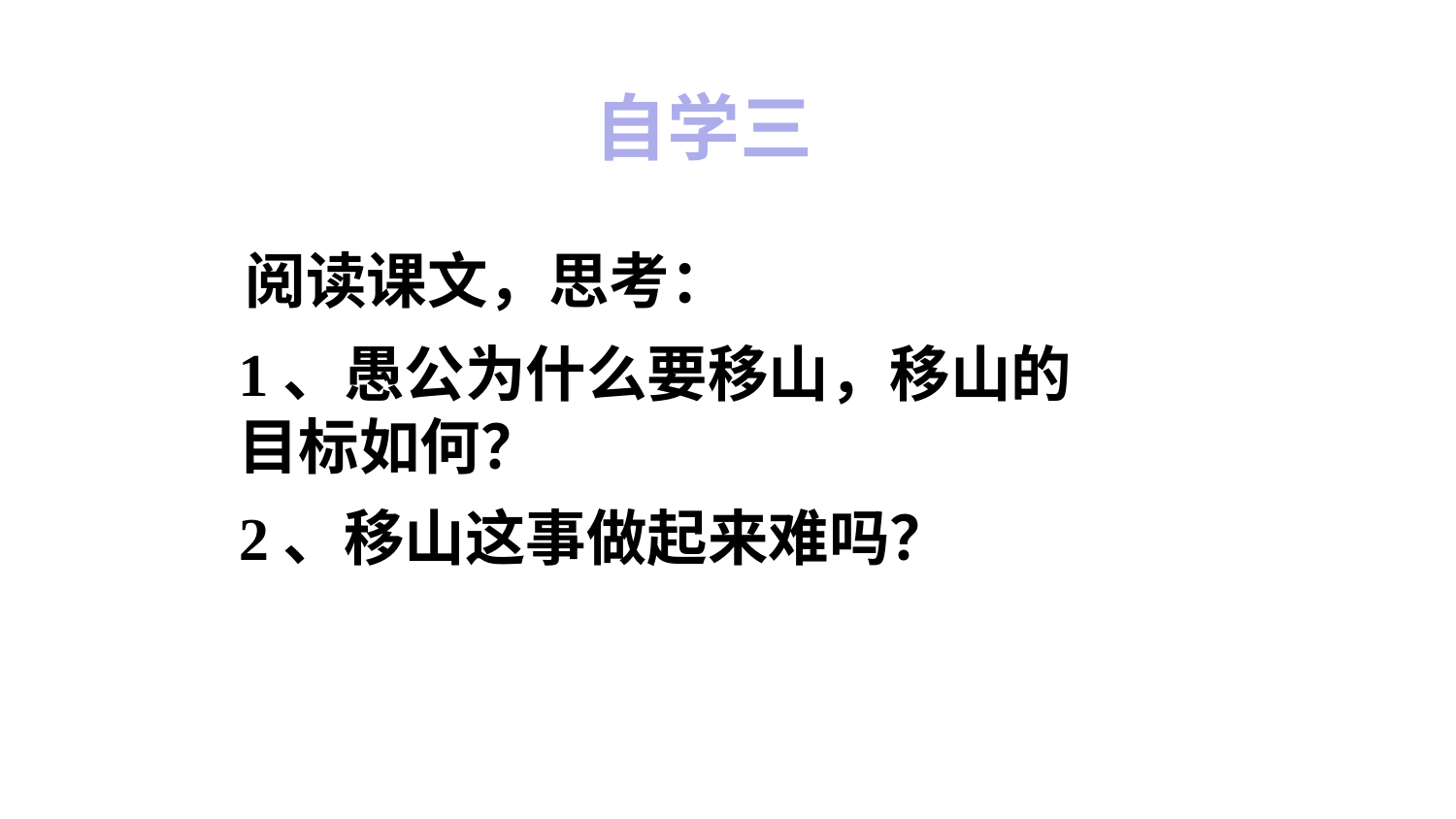

自学三

阅读课文，思考：

1、愚公为什么要移山，移山的
目标如何？
2、移山这事做起来难吗？